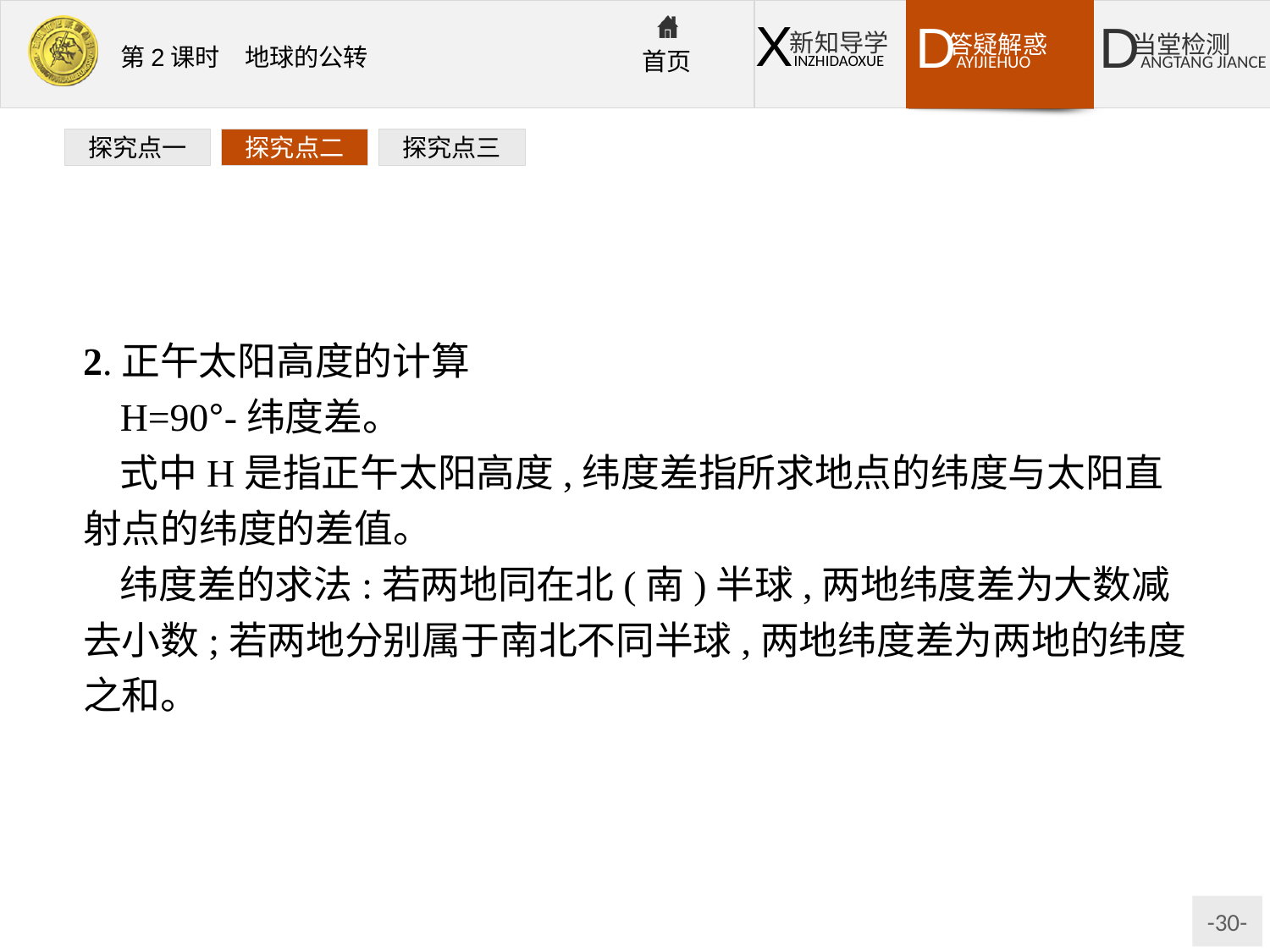

探究点一
探究点二
探究点三
2.正午太阳高度的计算
H=90°-纬度差。
式中H是指正午太阳高度,纬度差指所求地点的纬度与太阳直射点的纬度的差值。
纬度差的求法:若两地同在北(南)半球,两地纬度差为大数减去小数;若两地分别属于南北不同半球,两地纬度差为两地的纬度之和。